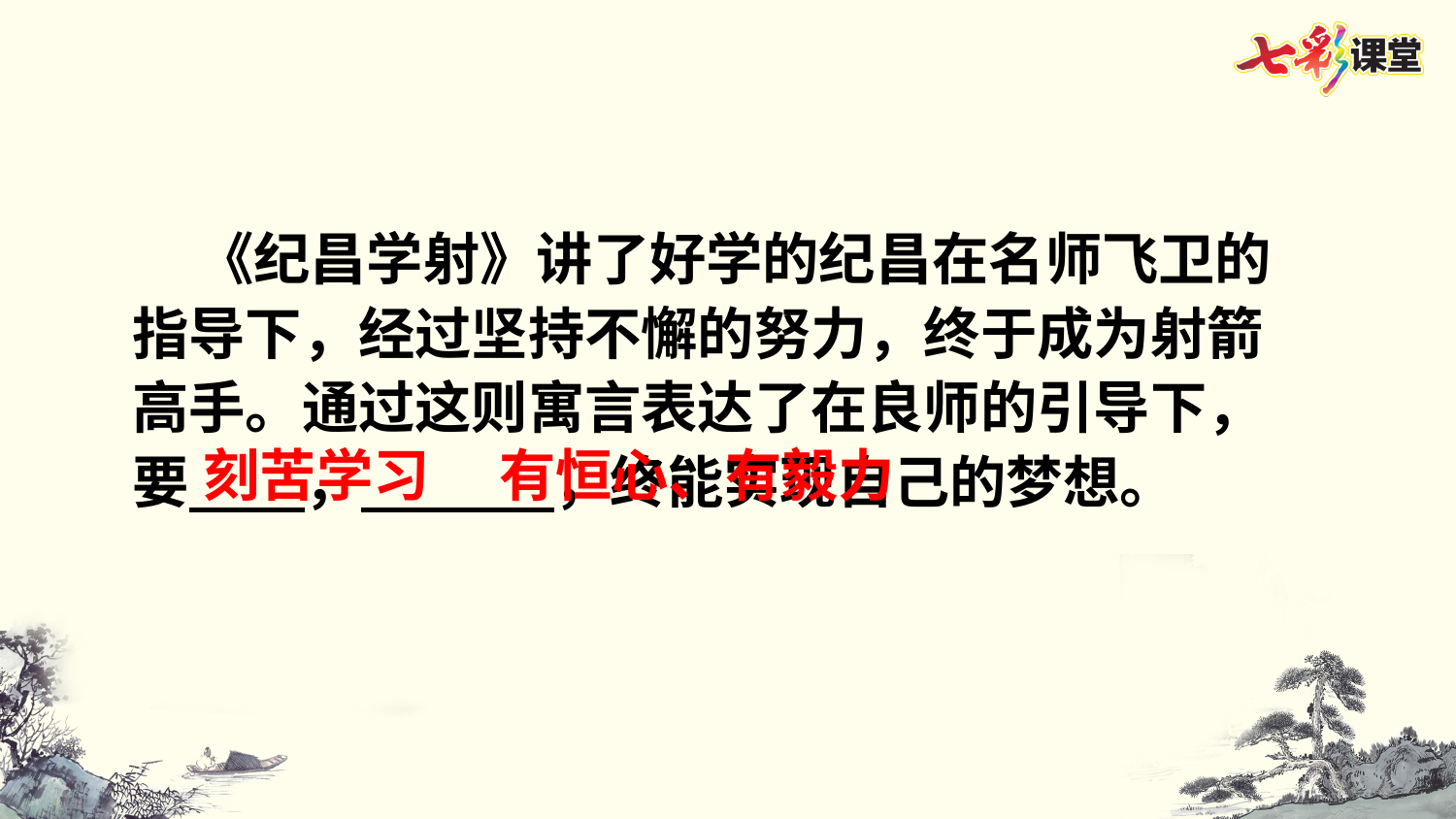

《纪昌学射》讲了好学的纪昌在名师飞卫的指导下，经过坚持不懈的努力，终于成为射箭高手。通过这则寓言表达了在良师的引导下，要         ，               ，终能实现自己的梦想。
有恒心、有毅力
刻苦学习